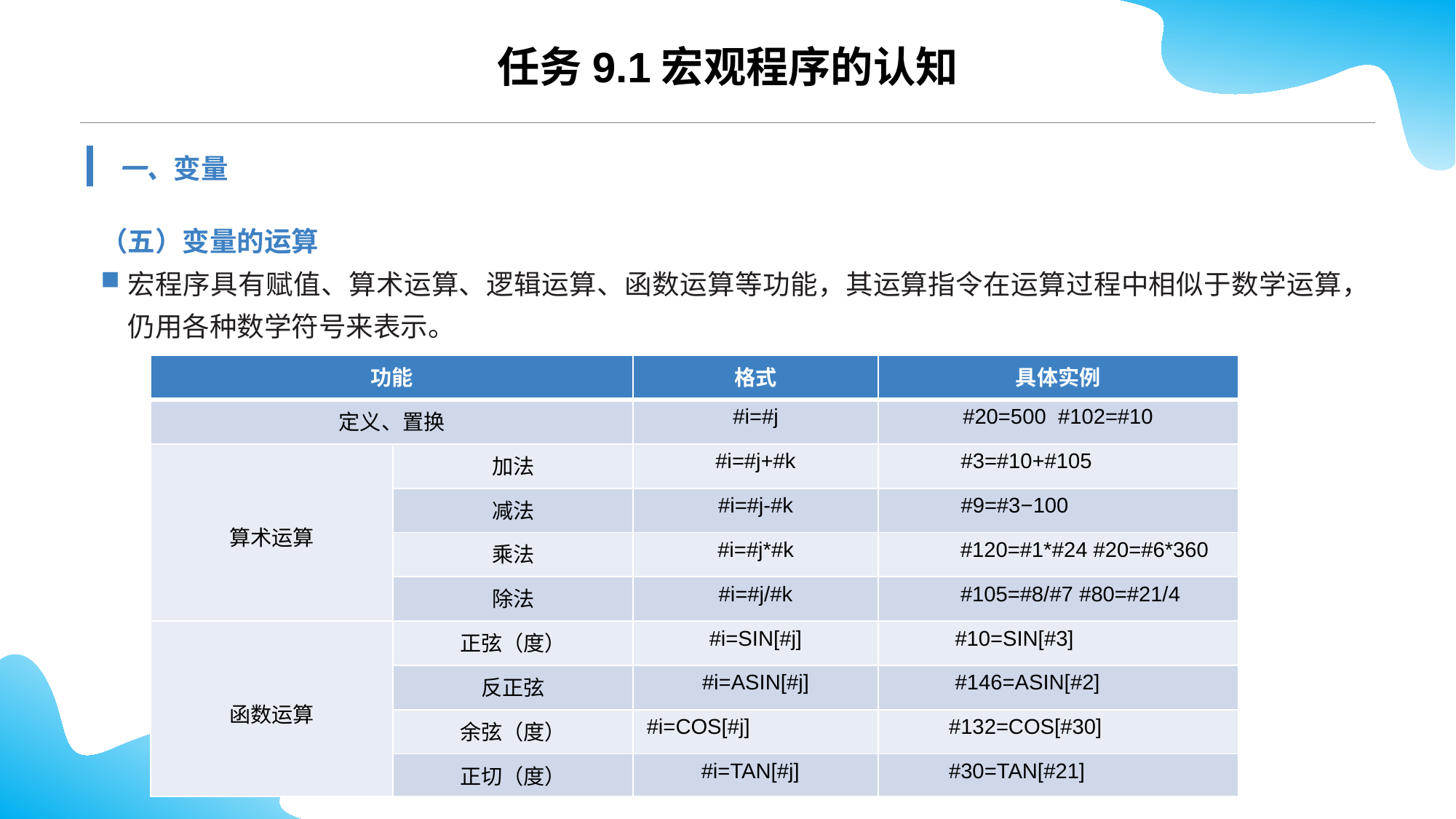

任务9.1宏观程序的认知
一、变量
（五）变量的运算
宏程序具有赋值、算术运算、逻辑运算、函数运算等功能，其运算指令在运算过程中相似于数学运算，仍用各种数学符号来表示。
| 功能 |  | 格式 | 具体实例 |
| --- | --- | --- | --- |
| 定义、置换 |  | #i=#j | #20=500 #102=#10 |
| 算术运算 | 加法 | #i=#j+#k | #3=#10+#105 |
|  | 减法 | #i=#j-#k | #9=#3−100 |
|  | 乘法 | #i=#j\*#k | #120=#1\*#24 #20=#6\*360 |
|  | 除法 | #i=#j/#k | #105=#8/#7 #80=#21/4 |
| 函数运算 | 正弦（度） | #i=SIN[#j] | #10=SIN[#3] |
|  | 反正弦 | #i=ASIN[#j] | #146=ASIN[#2] |
|  | 余弦（度） | #i=COS[#j] | #132=COS[#30] |
|  | 正切（度） | #i=TAN[#j] | #30=TAN[#21] |